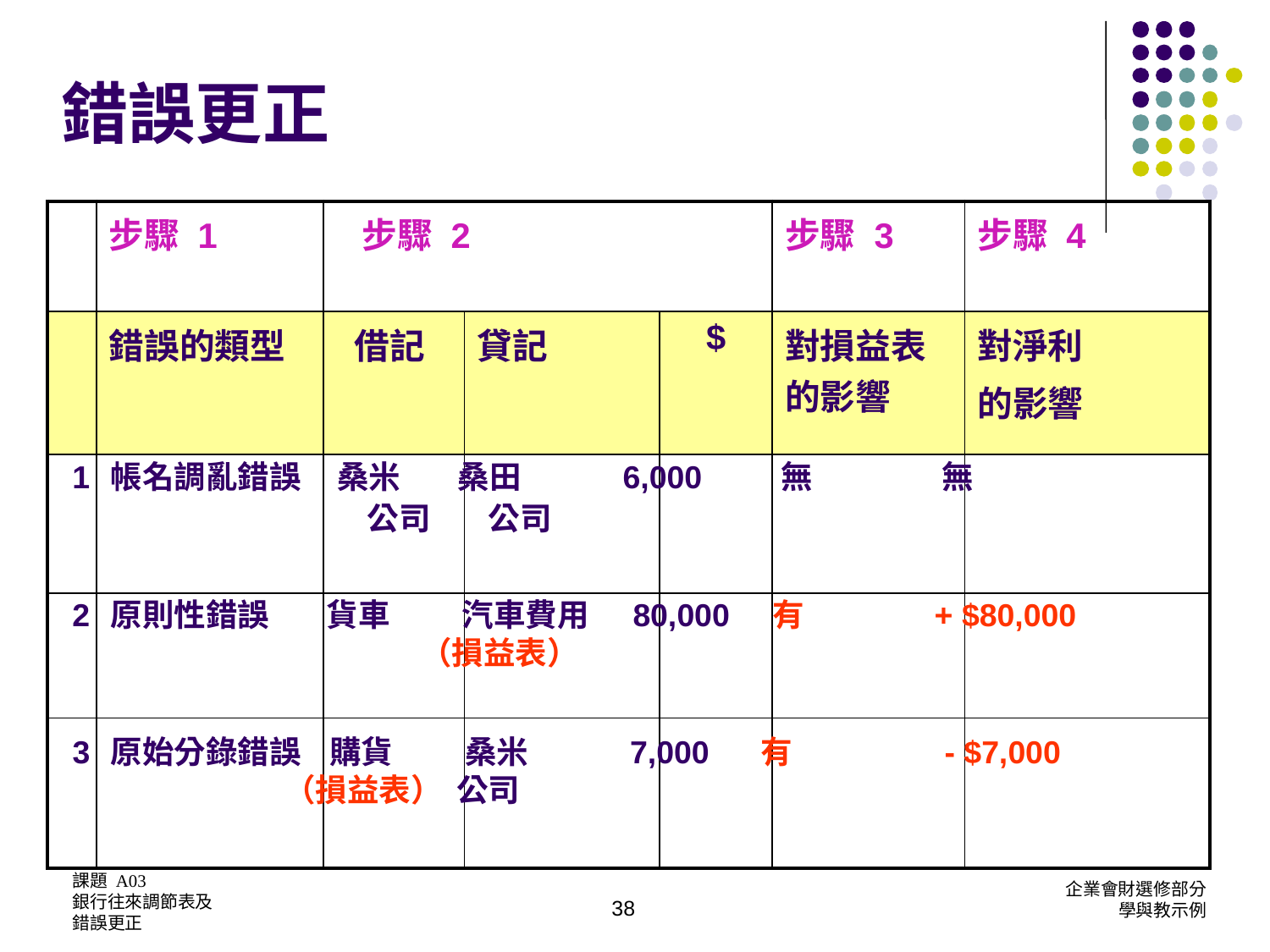

錯誤更正
|  | 步驟 1 | 步驟 2 |  |  | 步驟 3 | 步驟 4 |
| --- | --- | --- | --- | --- | --- | --- |
|  | 錯誤的類型 | 借記 | 貸記 | $ | 對損益表的影響 | 對淨利 的影響 |
|  |  |  |  |  |  |  |
|  |  |  |  |  |  |  |
|  |  |  |  |  |  |  |
帳名調亂錯誤     桑米        桑田             6,000        無                  無
	 	                 公司        公司
2	原則性錯誤        貨車          汽車費用     80,000    有                 + $80,000
	                                          （損益表）

3	原始分錄錯誤    購貨          桑米             7,000     有                    - $7,000
	                       （損益表）  公司

38